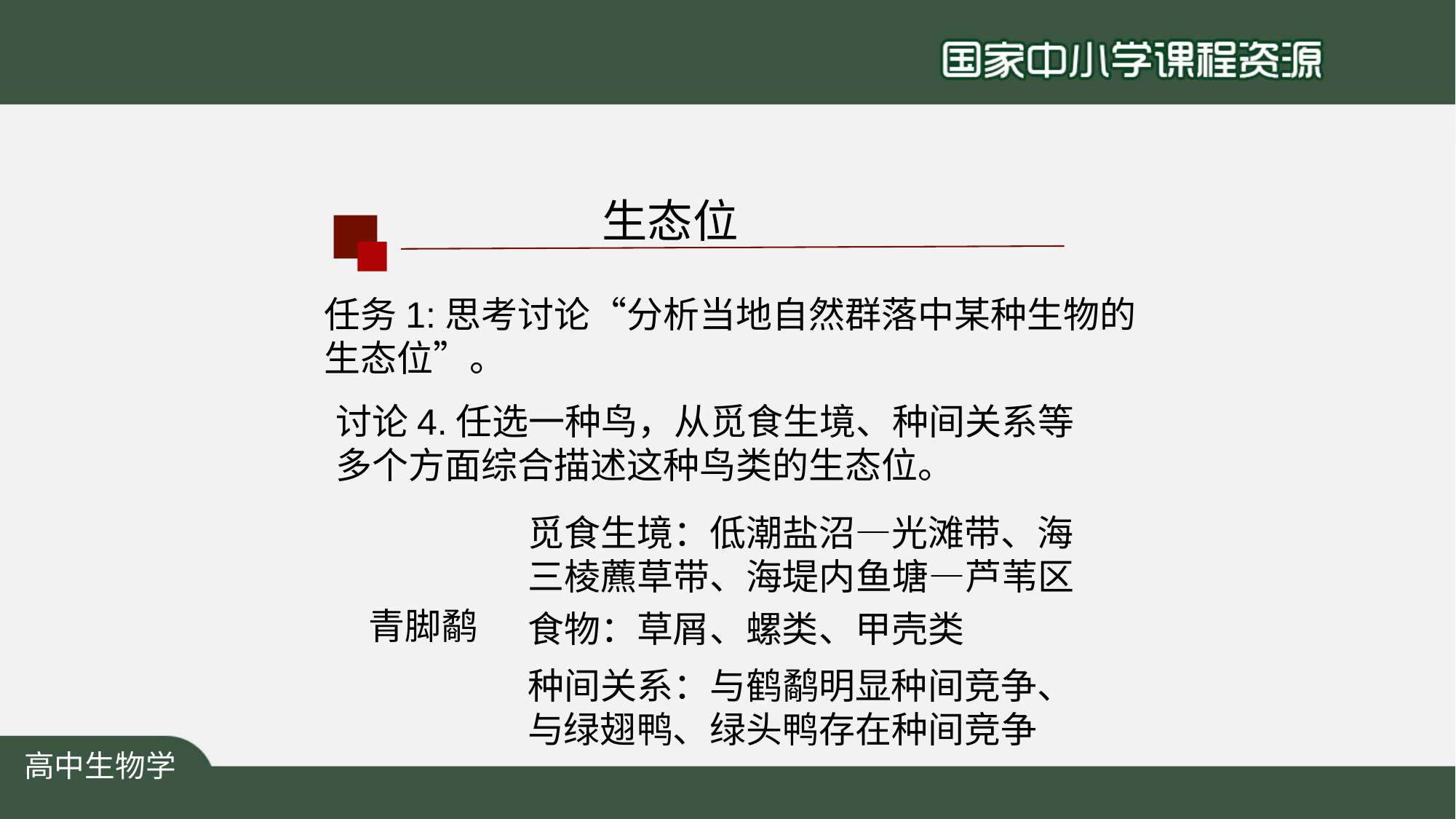

生态位

任务1:思考讨论“分析当地自然群落中某种生物的生态位”。
讨论4.任选一种鸟，从觅食生境、种间关系等多个方面综合描述这种鸟类的生态位。
觅食生境：低潮盐沼—光滩带、海三棱藨草带、海堤内鱼塘—芦苇区
青脚鹬
食物：草屑、螺类、甲壳类
种间关系：与鹤鹬明显种间竞争、与绿翅鸭、绿头鸭存在种间竞争